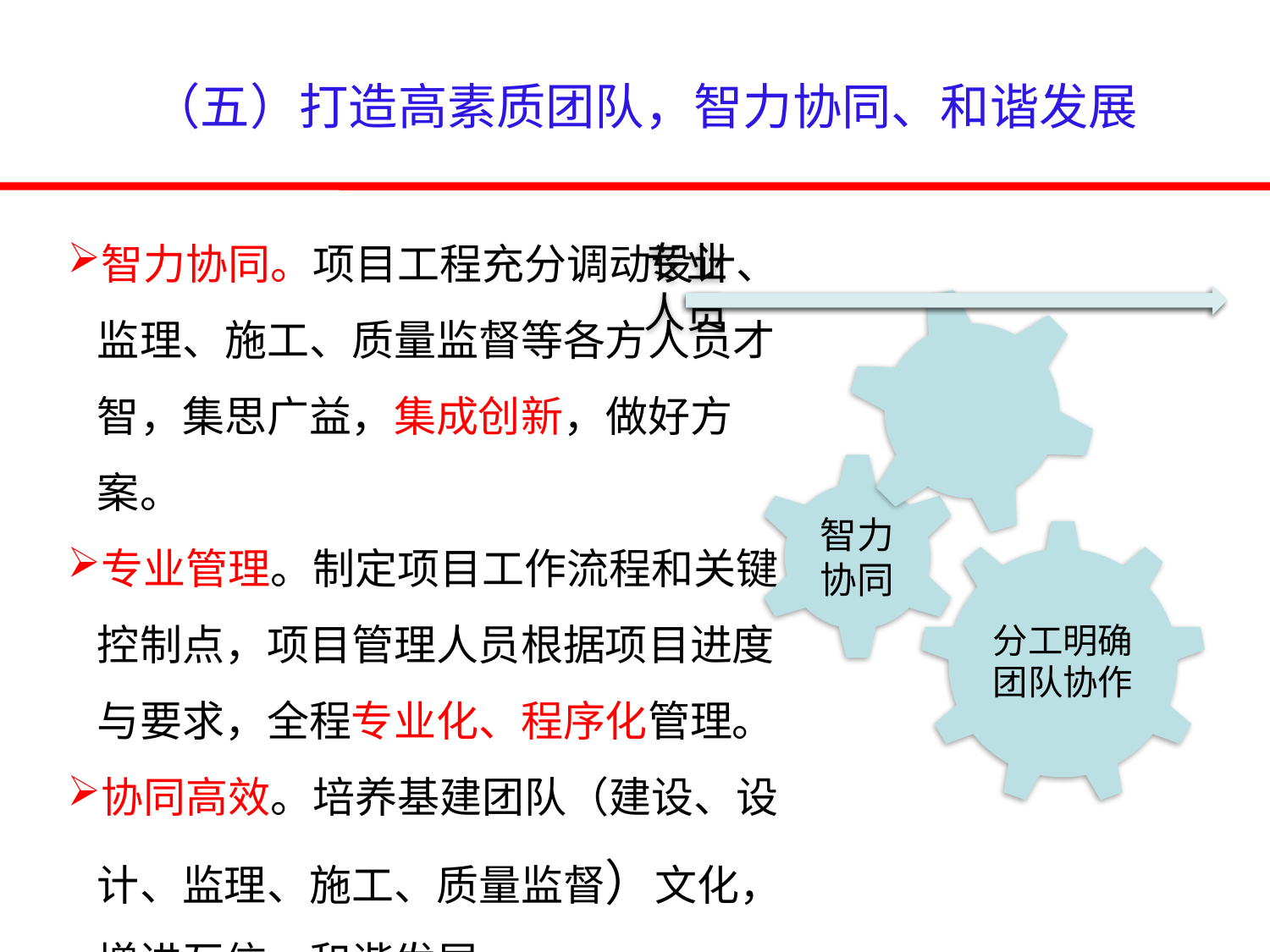

（五）打造高素质团队，智力协同、和谐发展

智力协同。项目工程充分调动设计、监理、施工、质量监督等各方人员才智，集思广益，集成创新，做好方案。
专业管理。制定项目工作流程和关键控制点，项目管理人员根据项目进度与要求，全程专业化、程序化管理。
协同高效。培养基建团队（建设、设计、监理、施工、质量监督）文化，增进互信，和谐发展。
分工明确
团队协作
智力协同
专业人员